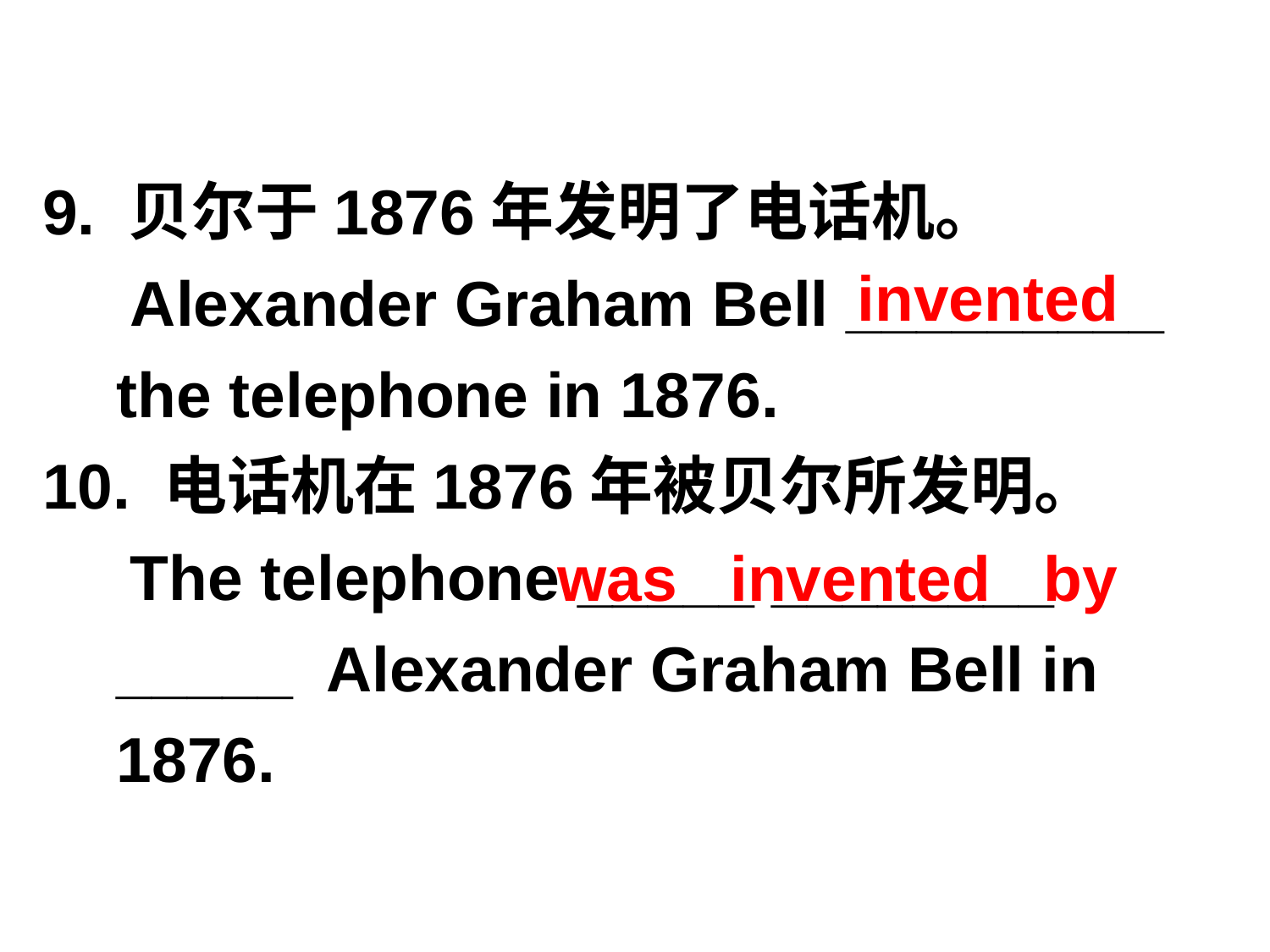

9. 贝尔于1876年发明了电话机。
     Alexander Graham Bell _________ the telephone in 1876.
10. 电话机在1876年被贝尔所发明。
     The telephone _____ ________ _____  Alexander Graham Bell in 1876.
invented
was   invented   by